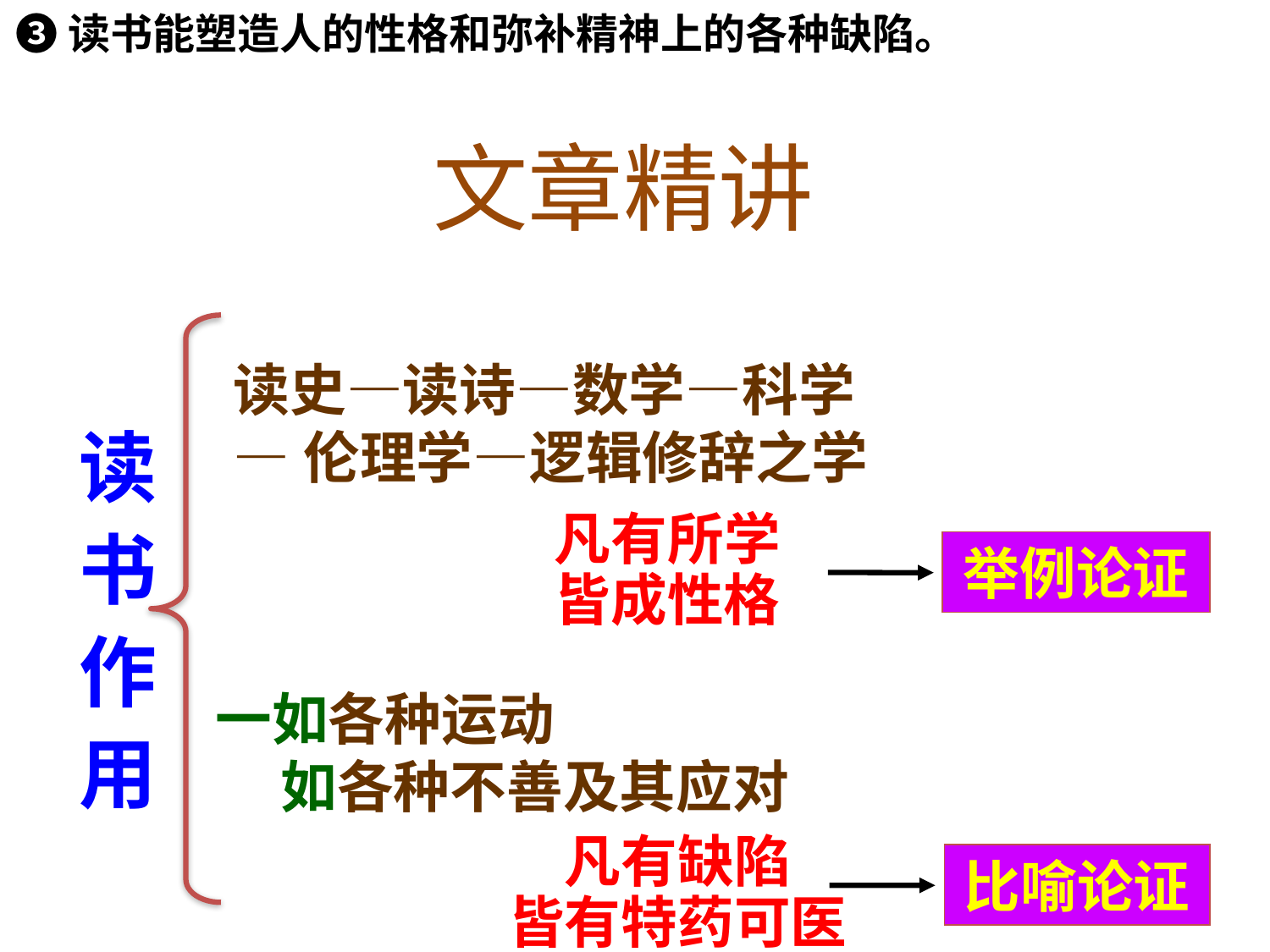

❸读书能塑造人的性格和弥补精神上的各种缺陷。
文章精讲

读史—读诗—数学—科学
—伦理学—逻辑修辞之学
读书作用
凡有所学皆成性格
举例论证

一如各种运动
    如各种不善及其应对
凡有缺陷
皆有特药可医
比喻论证